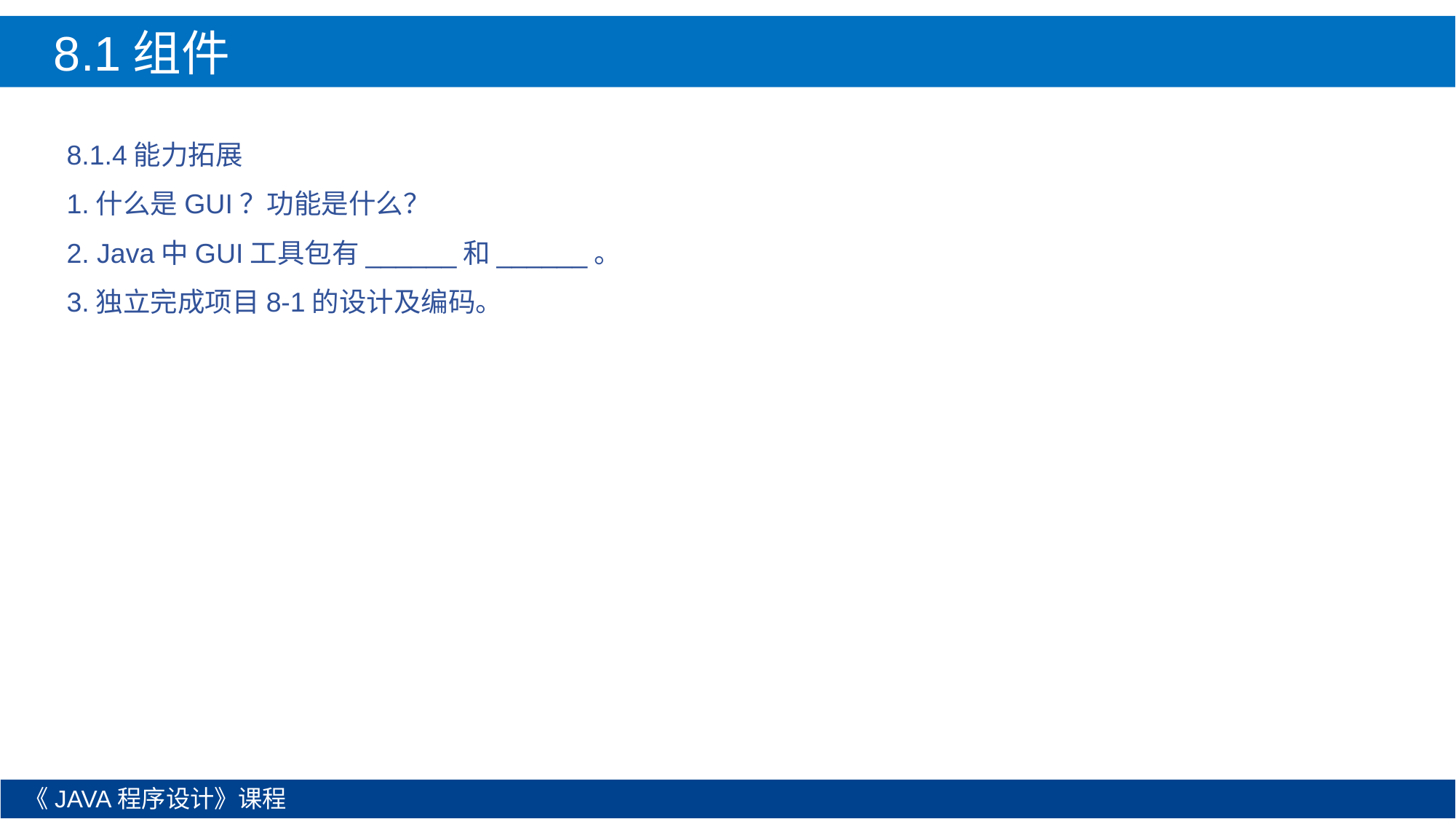

8.1组件
8.1.4能力拓展
1.什么是GUI？功能是什么？
2. Java中GUI工具包有______和______。
3.独立完成项目8-1的设计及编码。
《JAVA程序设计》课程